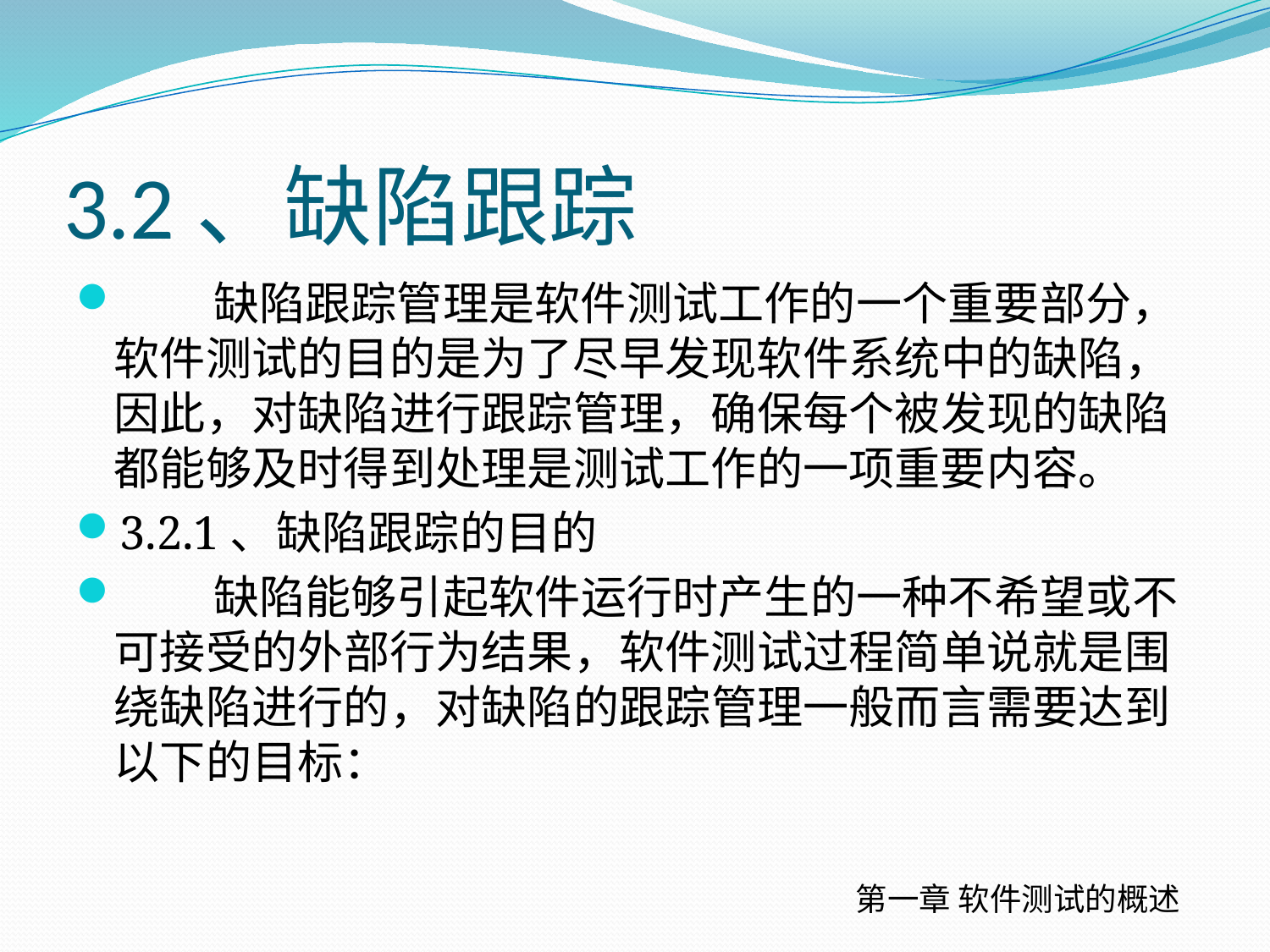

# 3.2、缺陷跟踪
        缺陷跟踪管理是软件测试工作的一个重要部分，软件测试的目的是为了尽早发现软件系统中的缺陷，因此，对缺陷进行跟踪管理，确保每个被发现的缺陷都能够及时得到处理是测试工作的一项重要内容。
3.2.1、缺陷跟踪的目的
        缺陷能够引起软件运行时产生的一种不希望或不可接受的外部行为结果，软件测试过程简单说就是围绕缺陷进行的，对缺陷的跟踪管理一般而言需要达到以下的目标：